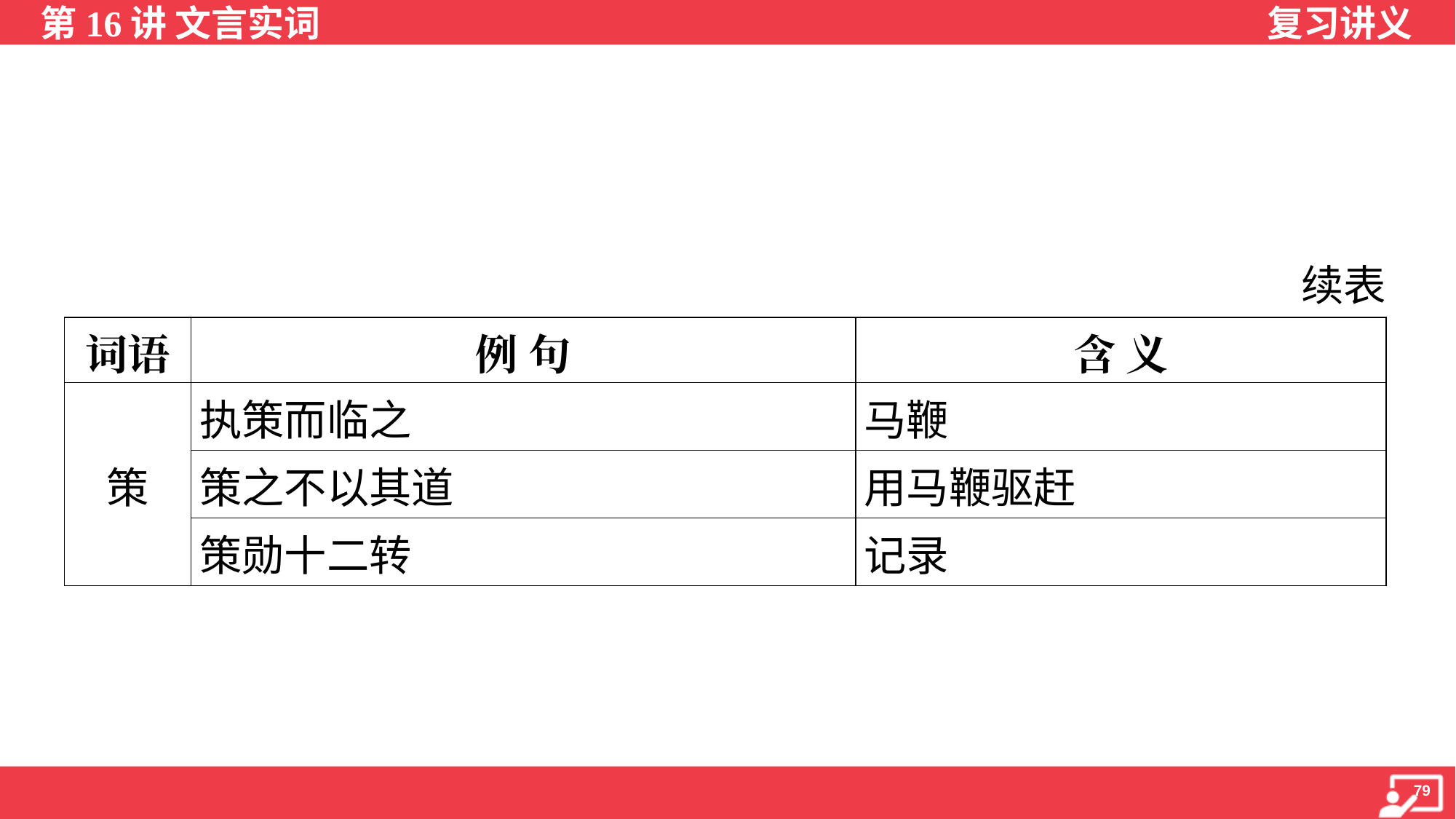

续表
| 词语 | 例 句 | 含 义 |
| --- | --- | --- |
| 策 | 执策而临之 | 马鞭 |
|  | 策之不以其道 | 用马鞭驱赶 |
|  | 策勋十二转 | 记录 |